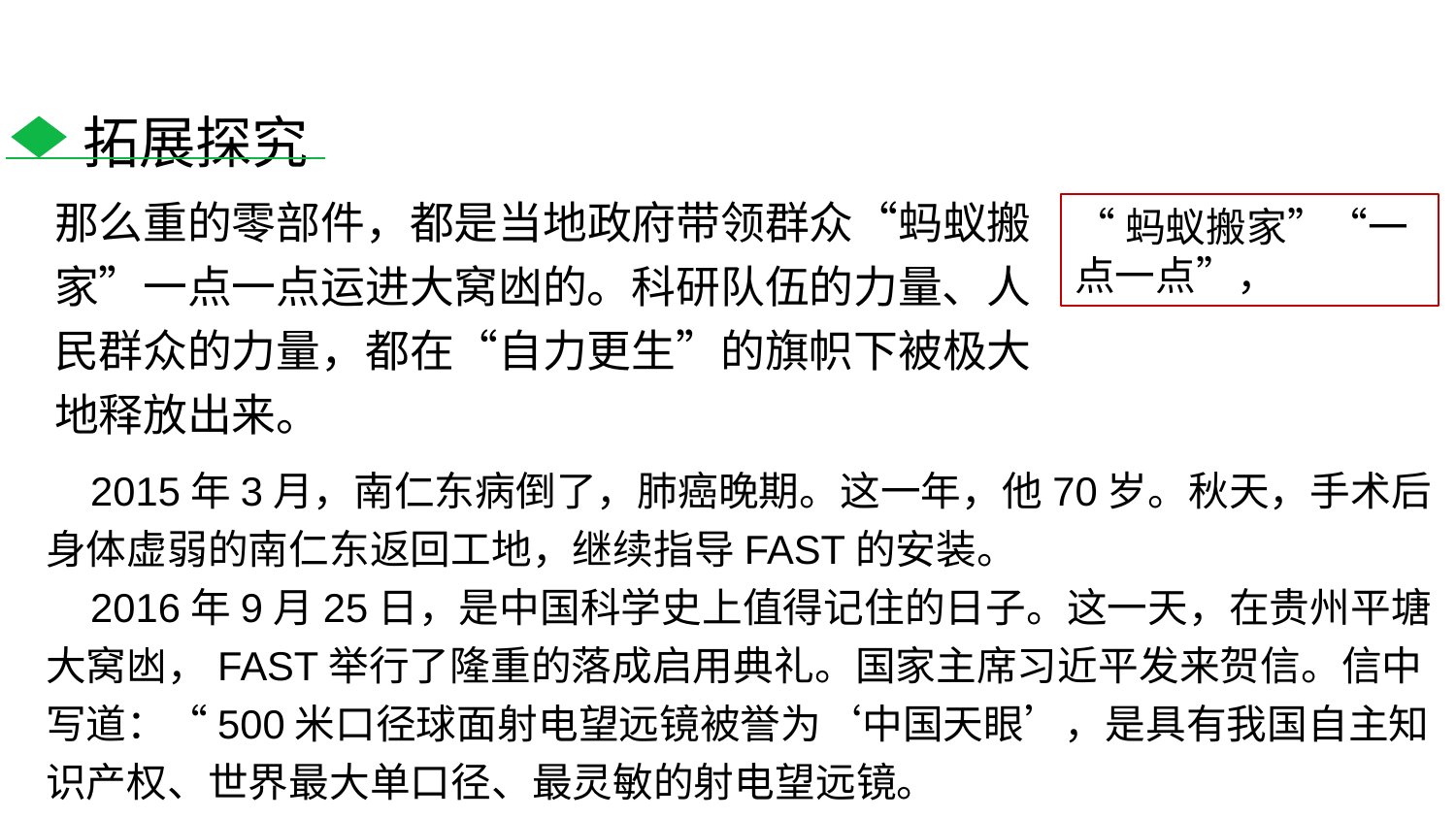

拓展探究

那么重的零部件，都是当地政府带领群众“蚂蚁搬家”一点一点运进大窝凼的。科研队伍的力量、人民群众的力量，都在“自力更生”的旗帜下被极大地释放出来。
“蚂蚁搬家”“一点一点”，
    2015年3月，南仁东病倒了，肺癌晚期。这一年，他70岁。秋天，手术后身体虚弱的南仁东返回工地，继续指导FAST的安装。
    2016年9月25日，是中国科学史上值得记住的日子。这一天，在贵州平塘大窝凼，FAST举行了隆重的落成启用典礼。国家主席习近平发来贺信。信中写道：“500米口径球面射电望远镜被誉为‘中国天眼’，是具有我国自主知识产权、世界最大单口径、最灵敏的射电望远镜。